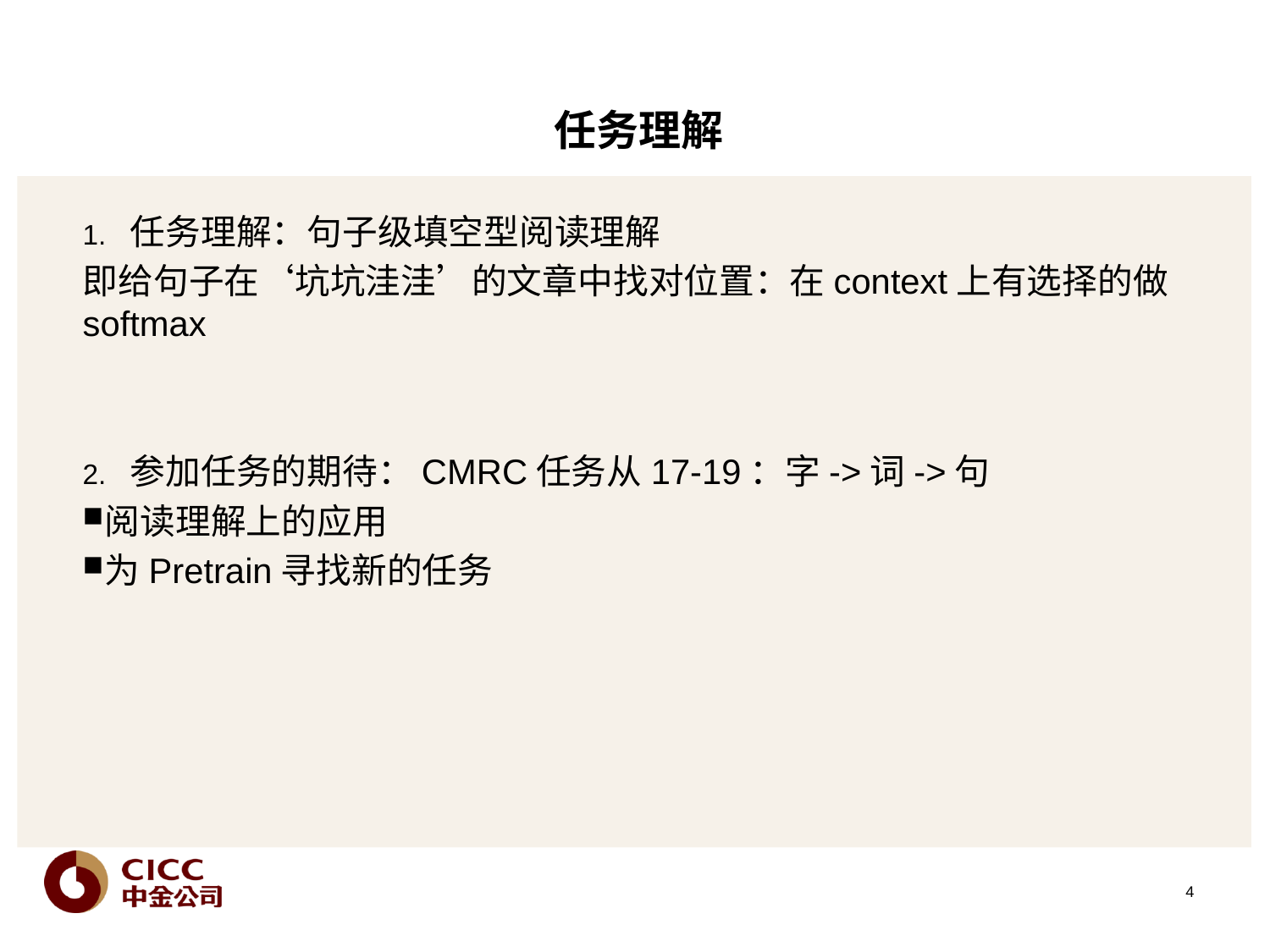

# 任务理解

任务理解：句子级填空型阅读理解
即给句子在‘坑坑洼洼’的文章中找对位置：在context上有选择的做softmax

参加任务的期待：CMRC任务从17-19：字->词->句
阅读理解上的应用
为Pretrain寻找新的任务